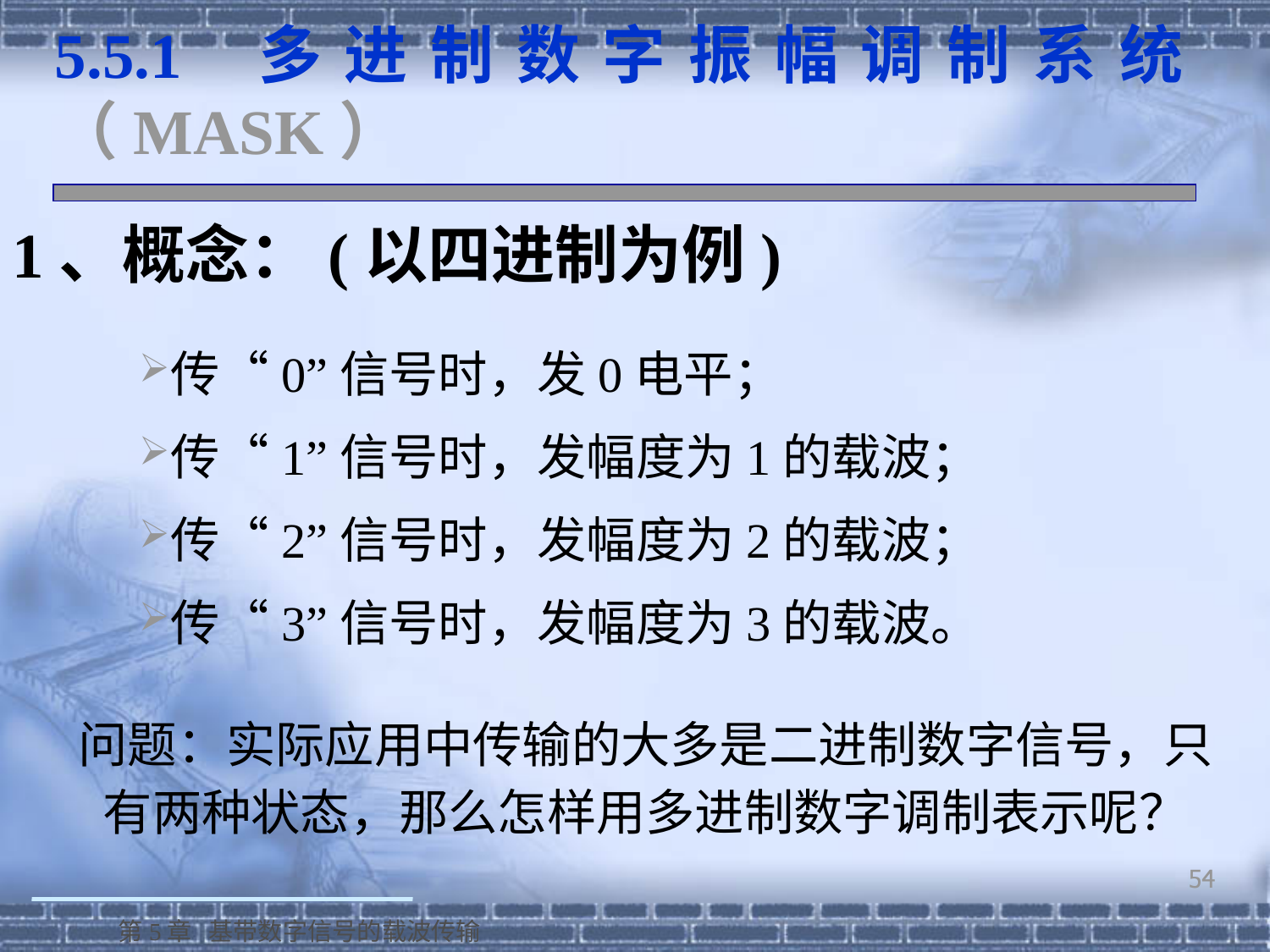

5.5.1 多进制数字振幅调制系统（MASK）
1、概念：(以四进制为例)
传“0”信号时，发0电平；
传“1”信号时，发幅度为1的载波；
传“2”信号时，发幅度为2的载波；
传“3”信号时，发幅度为3的载波。
问题：实际应用中传输的大多是二进制数字信号，只有两种状态，那么怎样用多进制数字调制表示呢？
54